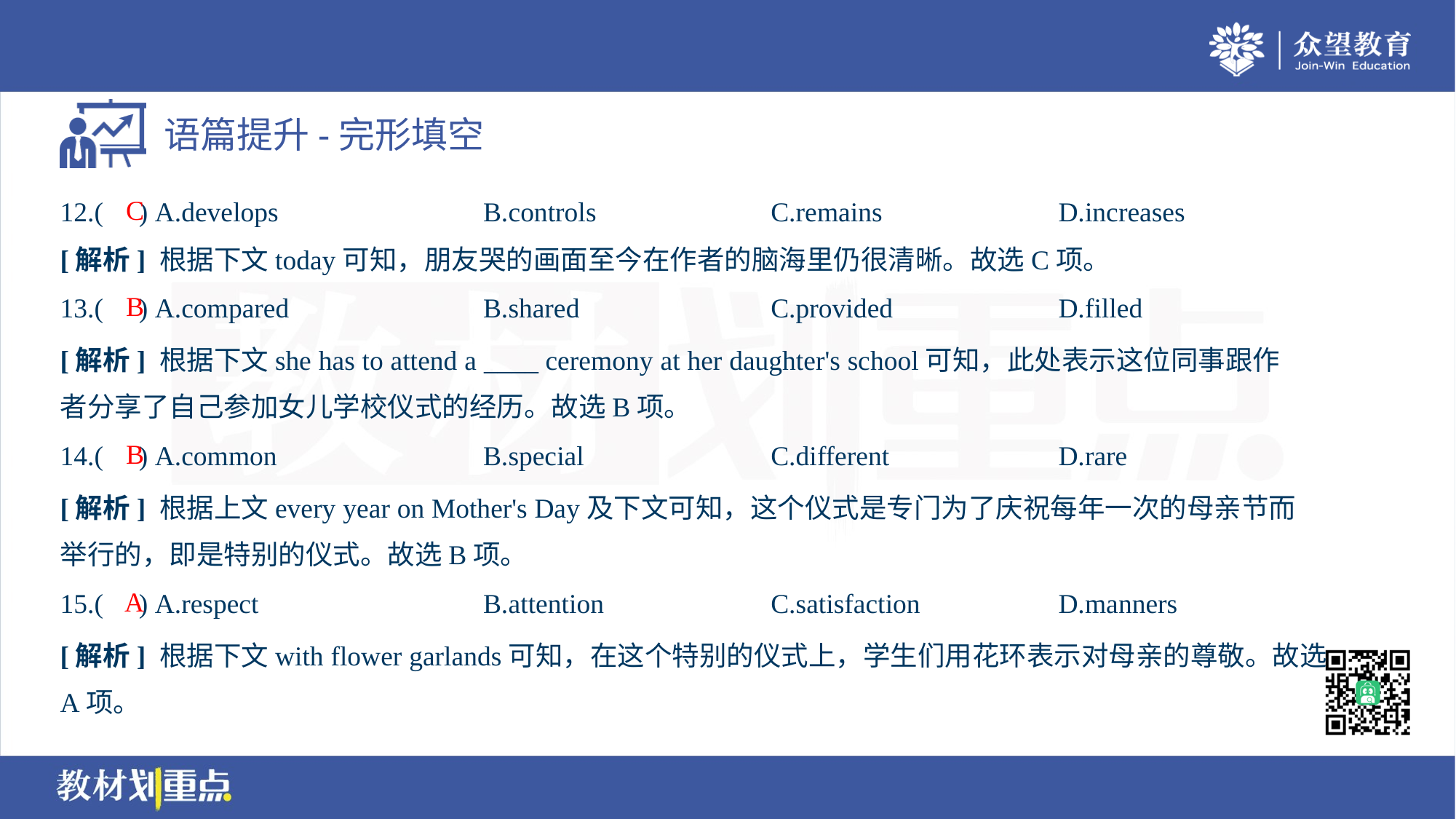

C
12.(     ) A.develops	B.controls	C.remains	D.increases
[解析] 根据下文today可知，朋友哭的画面至今在作者的脑海里仍很清晰。故选C项。
B
13.(     ) A.compared	B.shared	C.provided	D.filled
[解析] 根据下文she has to attend a ____ ceremony at her daughter's school可知，此处表示这位同事跟作
者分享了自己参加女儿学校仪式的经历。故选B项。
B
14.(     ) A.common	B.special	C.different	D.rare
[解析] 根据上文every year on Mother's Day及下文可知，这个仪式是专门为了庆祝每年一次的母亲节而
举行的，即是特别的仪式。故选B项。
A
15.(     ) A.respect	B.attention	C.satisfaction	D.manners
[解析] 根据下文with flower garlands可知，在这个特别的仪式上，学生们用花环表示对母亲的尊敬。故选
A项。